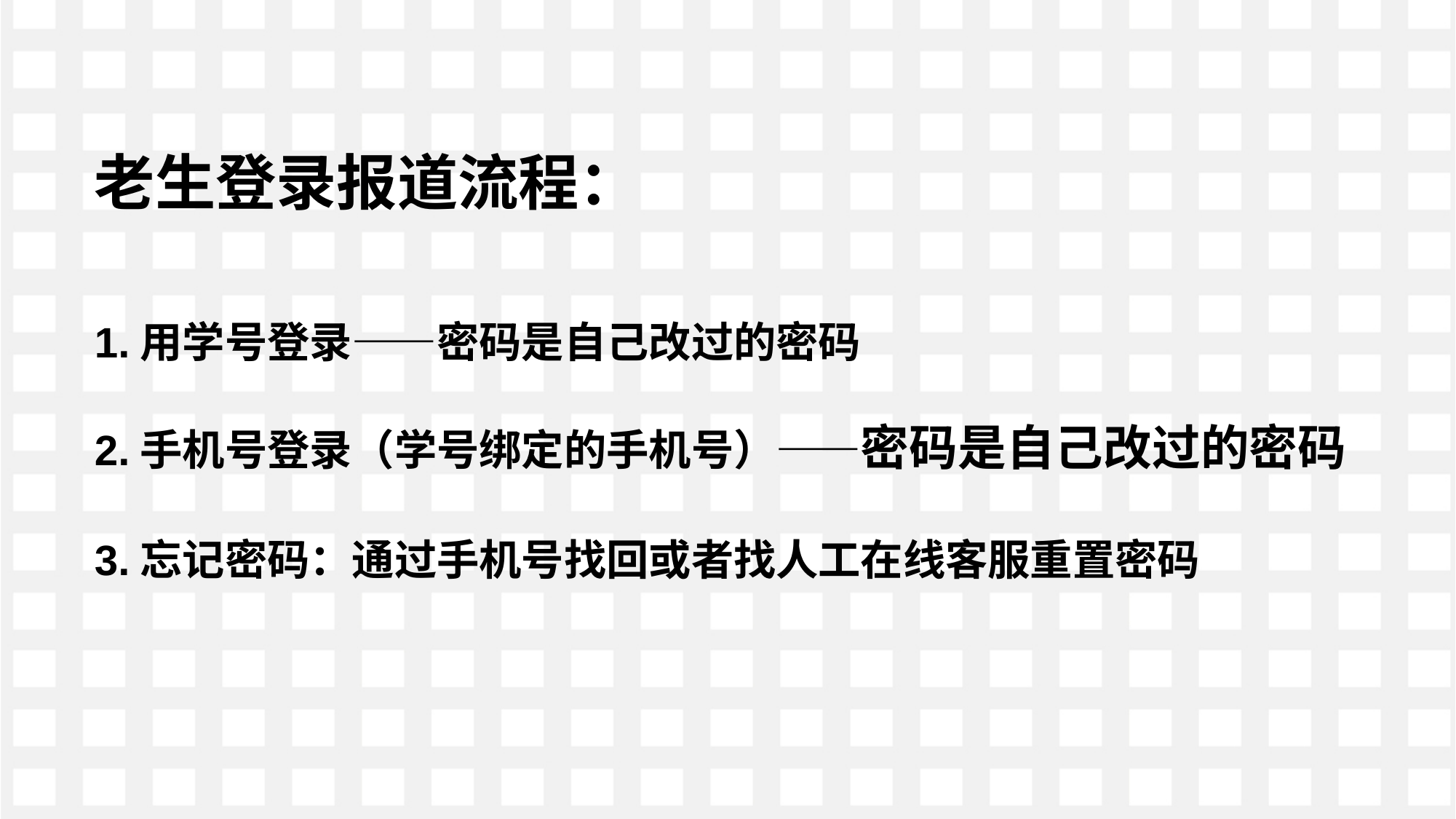

老生登录报道流程：

1.用学号登录——密码是自己改过的密码

2.手机号登录（学号绑定的手机号）——密码是自己改过的密码

3.忘记密码：通过手机号找回或者找人工在线客服重置密码